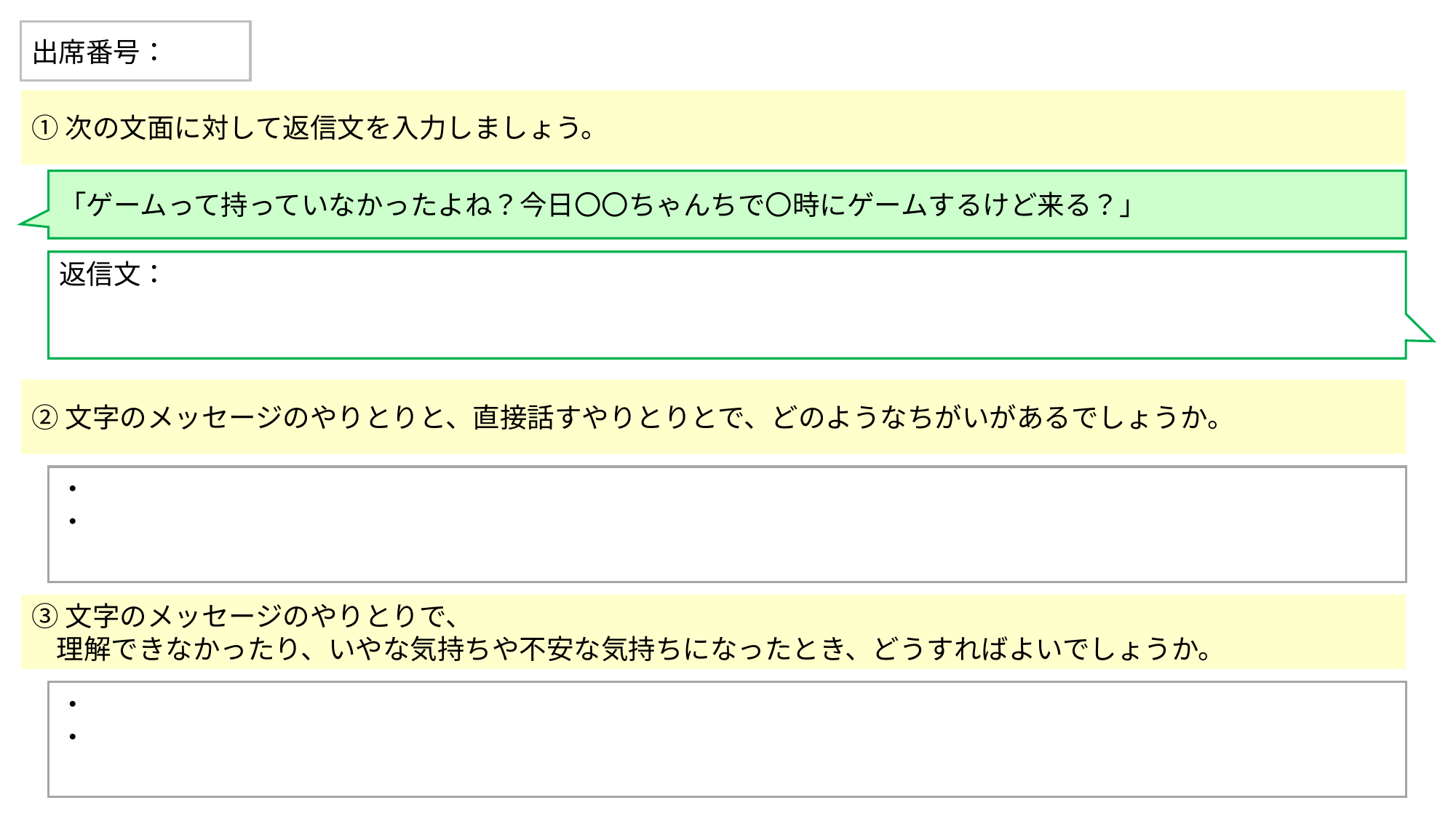

出席番号：
①次の文面に対して返信文を入力しましょう。
「ゲームって持っていなかったよね？今日〇〇ちゃんちで〇時にゲームするけど来る？​」
返信文：
②文字のメッセージのやりとりと、直接話すやりとりとで、どのようなちがいがあるでしょうか。
・
・

③文字のメッセージのやりとりで、
   理解できなかったり、いやな気持ちや不安な気持ちになったとき、どうすればよいでしょうか。
・
・